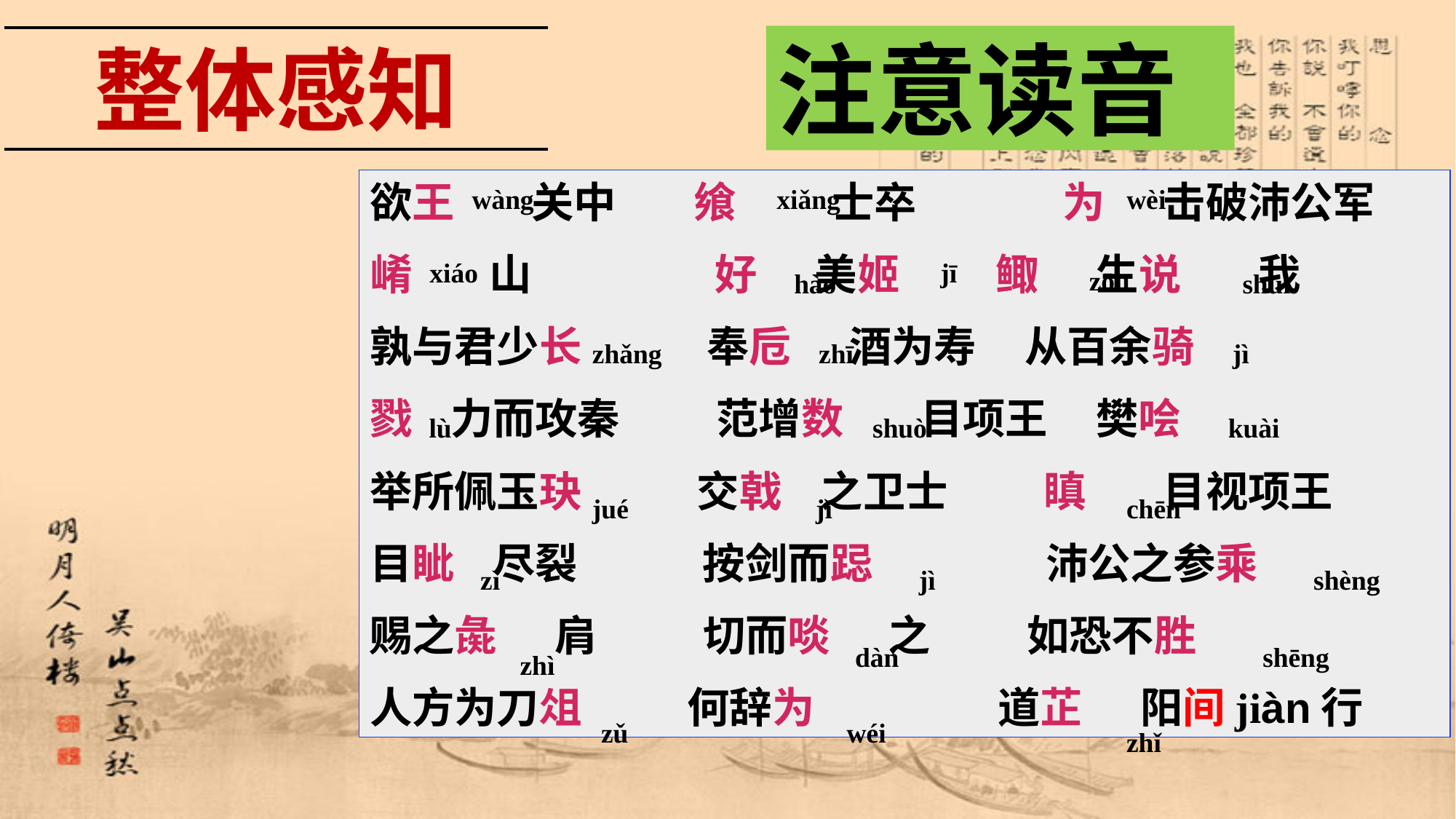

注意读音
整体感知
欲王        关中        飨          士卒	    为      击破沛公军
崤        山                   好      美姬          鲰      生说        我
孰与君少长             奉卮      酒为寿     从百余骑
戮    力而攻秦          范增数        目项王     樊哙
举所佩玉玦            交戟    之卫士          瞋        目视项王
目眦    尽裂             按剑而跽                  沛公之参乘
赐之彘      肩           切而啖      之          如恐不胜
人方为刀俎           何辞为                   道芷      阳间jiàn行
wàng
xiǎng
wèi
xiáo
jī
zōu
hào
shuì
zhǎng
zhī
jì
lù
shuò
kuài
jué
jǐ
chēn
zì
jì
shèng
dàn
shēng
zhì
zǔ
wéi
zhǐ